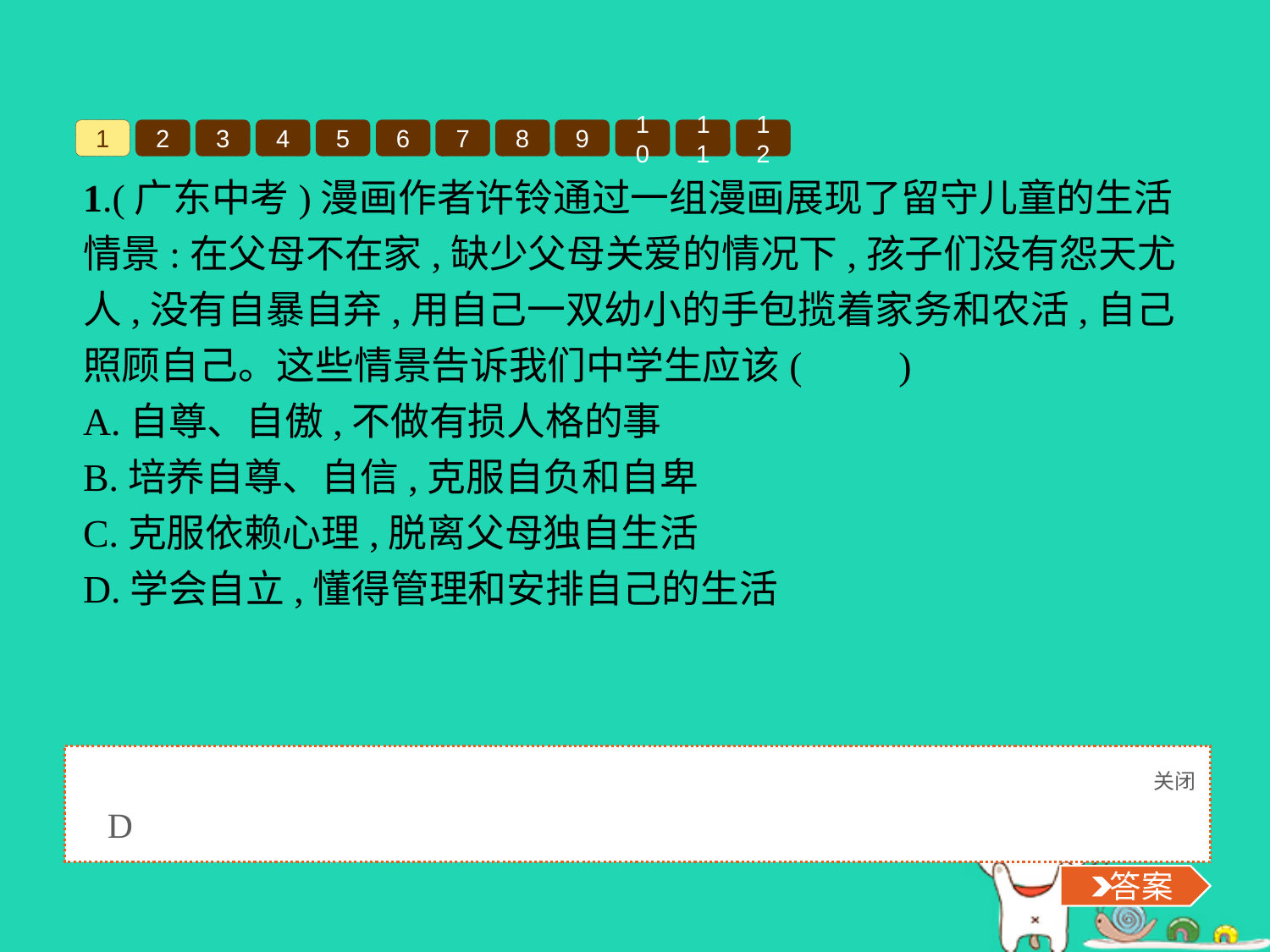

1
2
3
4
5
6
7
8
9
10
11
12
1.(广东中考)漫画作者许铃通过一组漫画展现了留守儿童的生活情景:在父母不在家,缺少父母关爱的情况下,孩子们没有怨天尤人,没有自暴自弃,用自己一双幼小的手包揽着家务和农活,自己照顾自己。这些情景告诉我们中学生应该(　　)
A.自尊、自傲,不做有损人格的事
B.培养自尊、自信,克服自负和自卑
C.克服依赖心理,脱离父母独自生活
D.学会自立,懂得管理和安排自己的生活

关闭
  答案

D
  答案